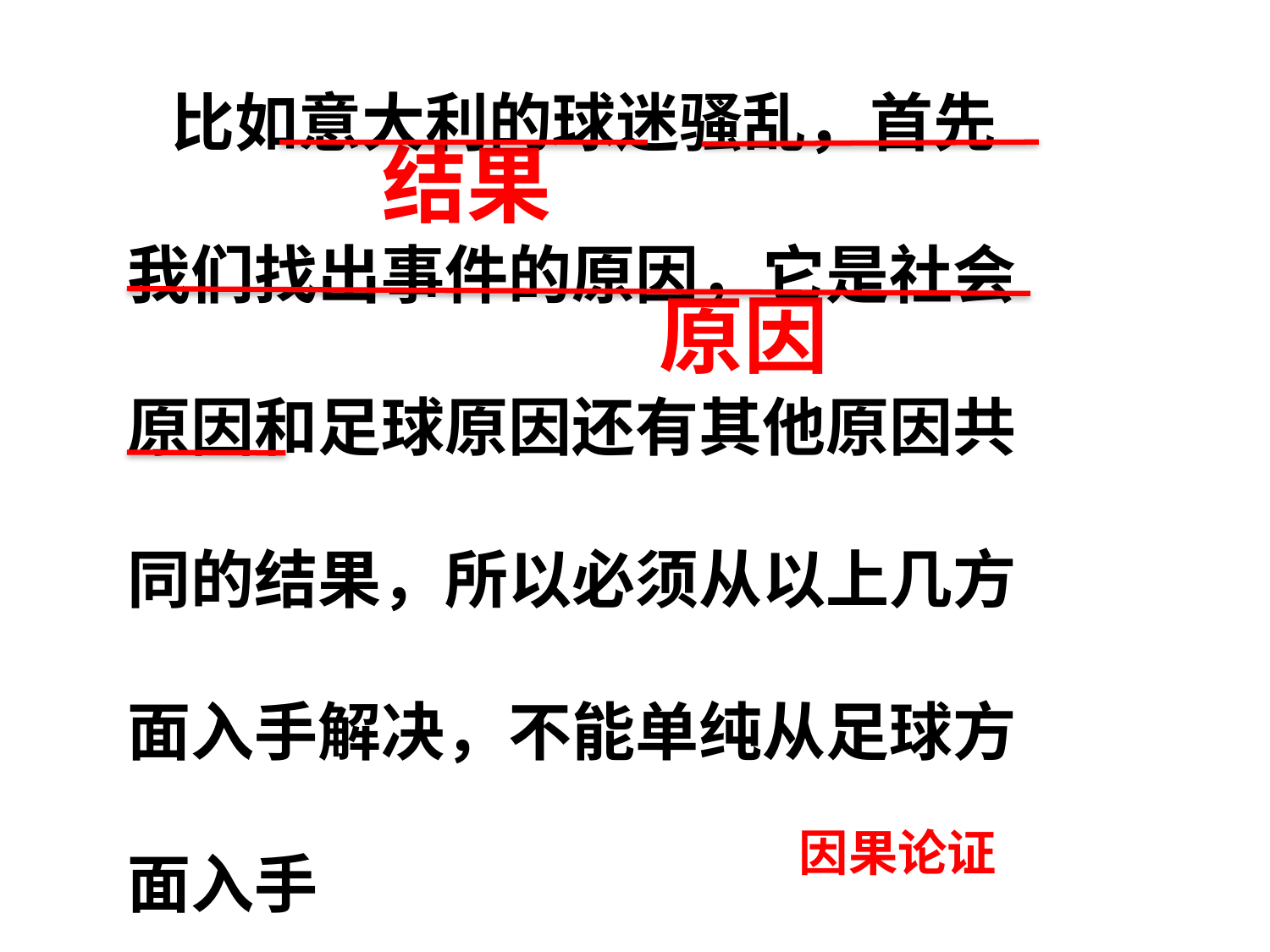

比如意大利的球迷骚乱，首先我们找出事件的原因，它是社会原因和足球原因还有其他原因共同的结果，所以必须从以上几方面入手解决，不能单纯从足球方面入手
结果
原因
因果论证